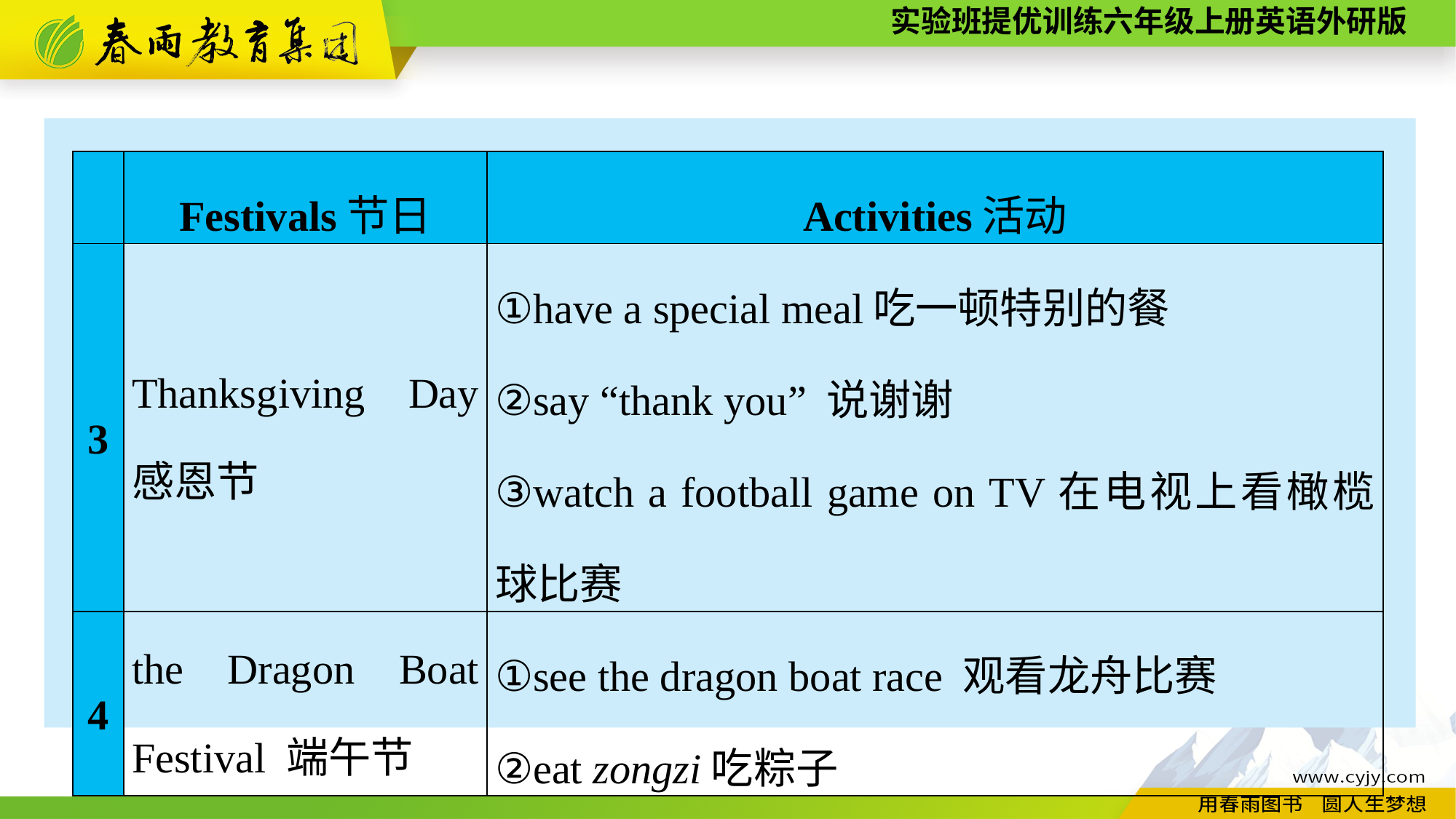

|  | Festivals节日 | Activities活动 |
| --- | --- | --- |
| 3 | Thanksgiving Day 感恩节 | ①have a special meal吃一顿特别的餐 ②say “thank you” 说谢谢 ③watch a football game on TV在电视上看橄榄球比赛 |
| 4 | the Dragon Boat Festival 端午节 | ①see the dragon boat race 观看龙舟比赛 ②eat zongzi吃粽子 |